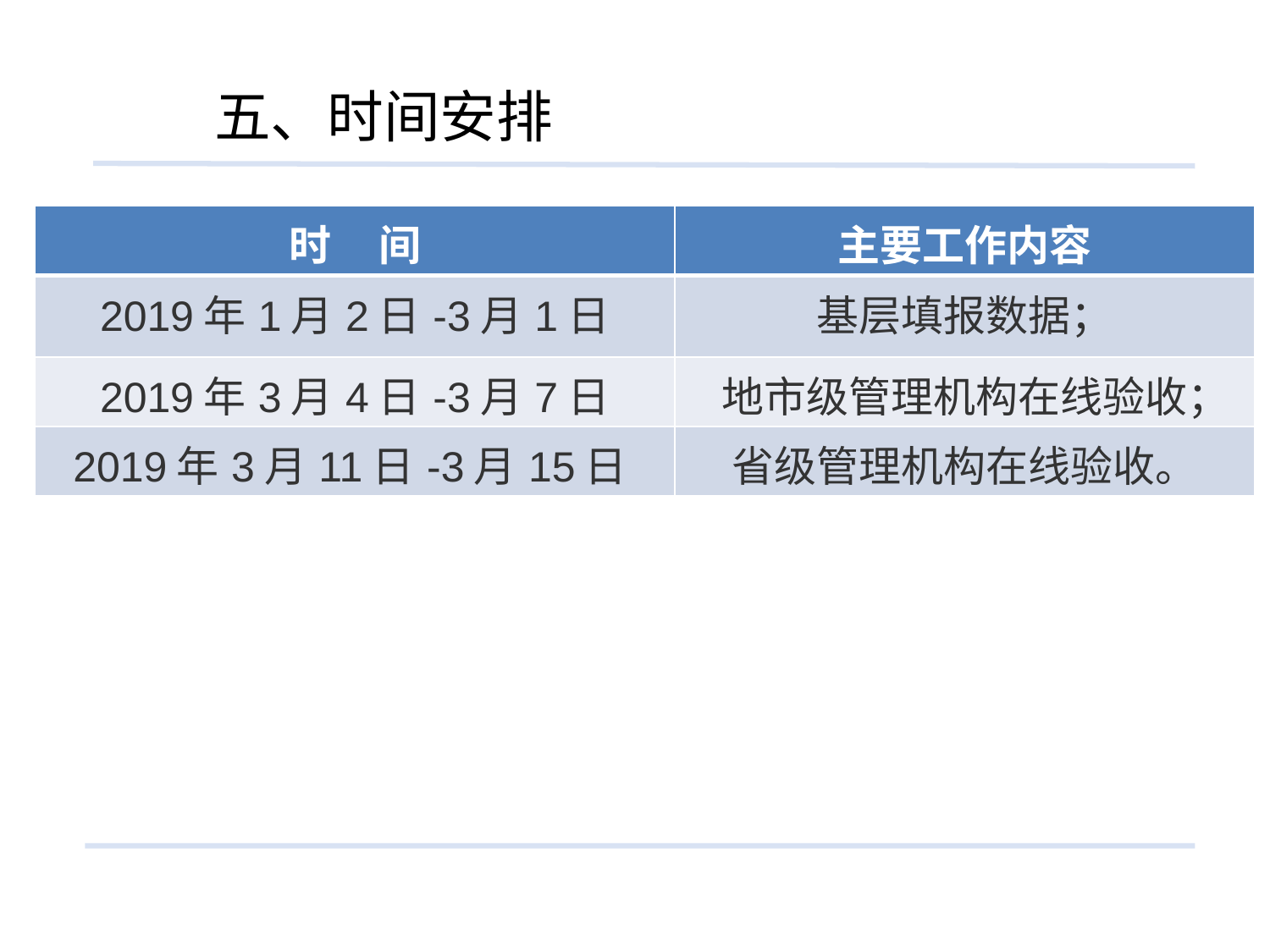

五、时间安排

| 时 间 | 主要工作内容 |
| --- | --- |
| 2019年1月2日-3月1日 | 基层填报数据； |
| 2019年3月4日-3月7日 | 地市级管理机构在线验收； |
| 2019年3月11日-3月15日 | 省级管理机构在线验收。 |